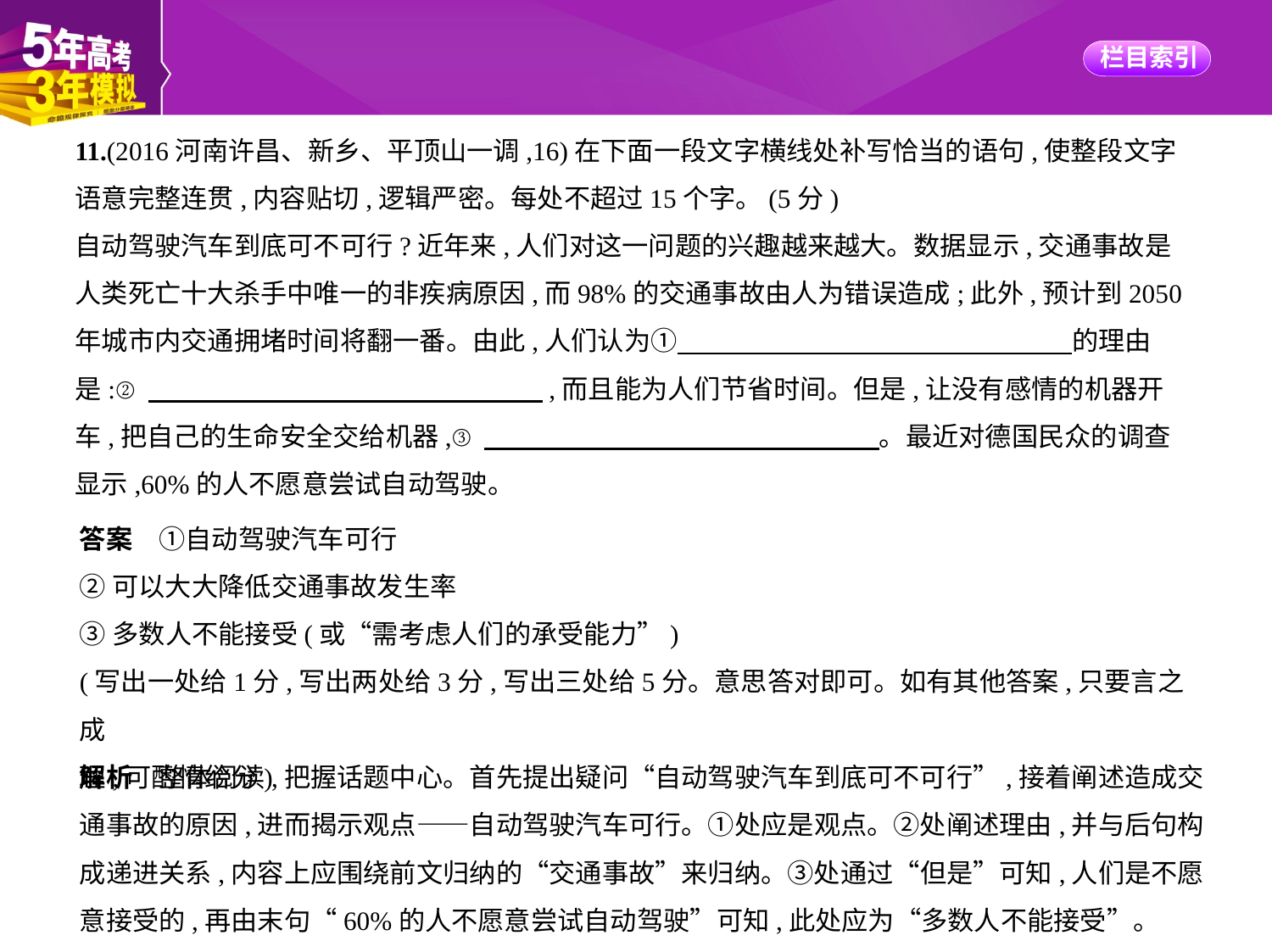

11.(2016河南许昌、新乡、平顶山一调,16)在下面一段文字横线处补写恰当的语句,使整段文字
语意完整连贯,内容贴切,逻辑严密。每处不超过15个字。(5分)
自动驾驶汽车到底可不可行?近年来,人们对这一问题的兴趣越来越大。数据显示,交通事故是
人类死亡十大杀手中唯一的非疾病原因,而98%的交通事故由人为错误造成;此外,预计到2050
年城市内交通拥堵时间将翻一番。由此,人们认为①　　　　　　　　　　　　　　    的理由
是:②　　　　　　　　　　　　　　    ,而且能为人们节省时间。但是,让没有感情的机器开
车,把自己的生命安全交给机器,③　　　　　　　　　　　　　　    。最近对德国民众的调查
显示,60%的人不愿意尝试自动驾驶。
答案　①自动驾驶汽车可行
②可以大大降低交通事故发生率
③多数人不能接受(或“需考虑人们的承受能力”)
(写出一处给1分,写出两处给3分,写出三处给5分。意思答对即可。如有其他答案,只要言之成
理,可酌情给分)
解析　整体阅读,把握话题中心。首先提出疑问“自动驾驶汽车到底可不可行”,接着阐述造成交通事故的原因,进而揭示观点——自动驾驶汽车可行。①处应是观点。②处阐述理由,并与后句构成递进关系,内容上应围绕前文归纳的“交通事故”来归纳。③处通过“但是”可知,人们是不愿意接受的,再由末句“60%的人不愿意尝试自动驾驶”可知,此处应为“多数人不能接受”。